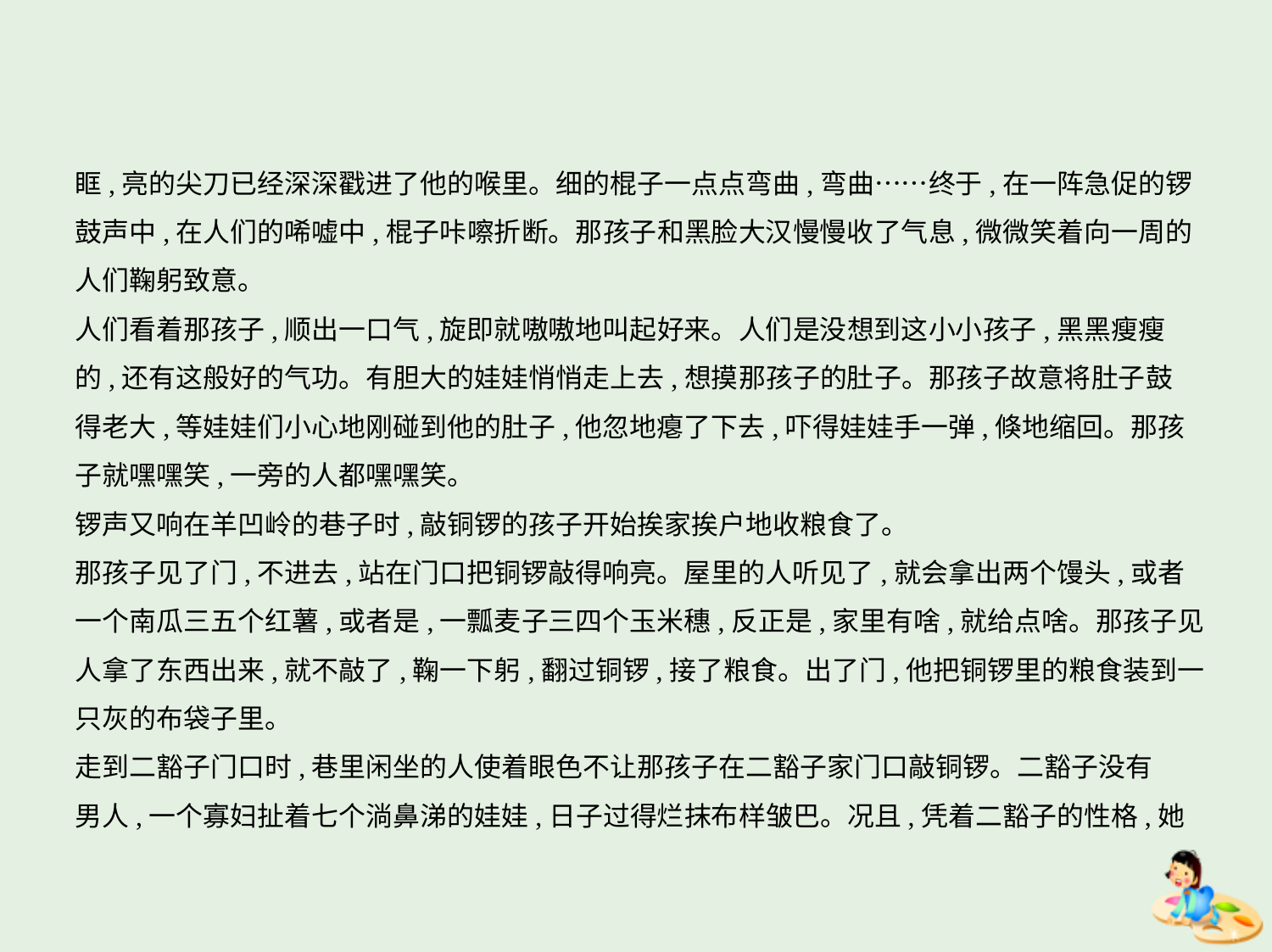

眶,亮的尖刀已经深深戳进了他的喉里。细的棍子一点点弯曲,弯曲……终于,在一阵急促的锣
鼓声中,在人们的唏嘘中,棍子咔嚓折断。那孩子和黑脸大汉慢慢收了气息,微微笑着向一周的
人们鞠躬致意。
人们看着那孩子,顺出一口气,旋即就嗷嗷地叫起好来。人们是没想到这小小孩子,黑黑瘦瘦
的,还有这般好的气功。有胆大的娃娃悄悄走上去,想摸那孩子的肚子。那孩子故意将肚子鼓
得老大,等娃娃们小心地刚碰到他的肚子,他忽地瘪了下去,吓得娃娃手一弹,倏地缩回。那孩
子就嘿嘿笑,一旁的人都嘿嘿笑。
锣声又响在羊凹岭的巷子时,敲铜锣的孩子开始挨家挨户地收粮食了。
那孩子见了门,不进去,站在门口把铜锣敲得响亮。屋里的人听见了,就会拿出两个馒头,或者
一个南瓜三五个红薯,或者是,一瓢麦子三四个玉米穗,反正是,家里有啥,就给点啥。那孩子见
人拿了东西出来,就不敲了,鞠一下躬,翻过铜锣,接了粮食。出了门,他把铜锣里的粮食装到一
只灰的布袋子里。
走到二豁子门口时,巷里闲坐的人使着眼色不让那孩子在二豁子家门口敲铜锣。二豁子没有
男人,一个寡妇扯着七个淌鼻涕的娃娃,日子过得烂抹布样皱巴。况且,凭着二豁子的性格,她